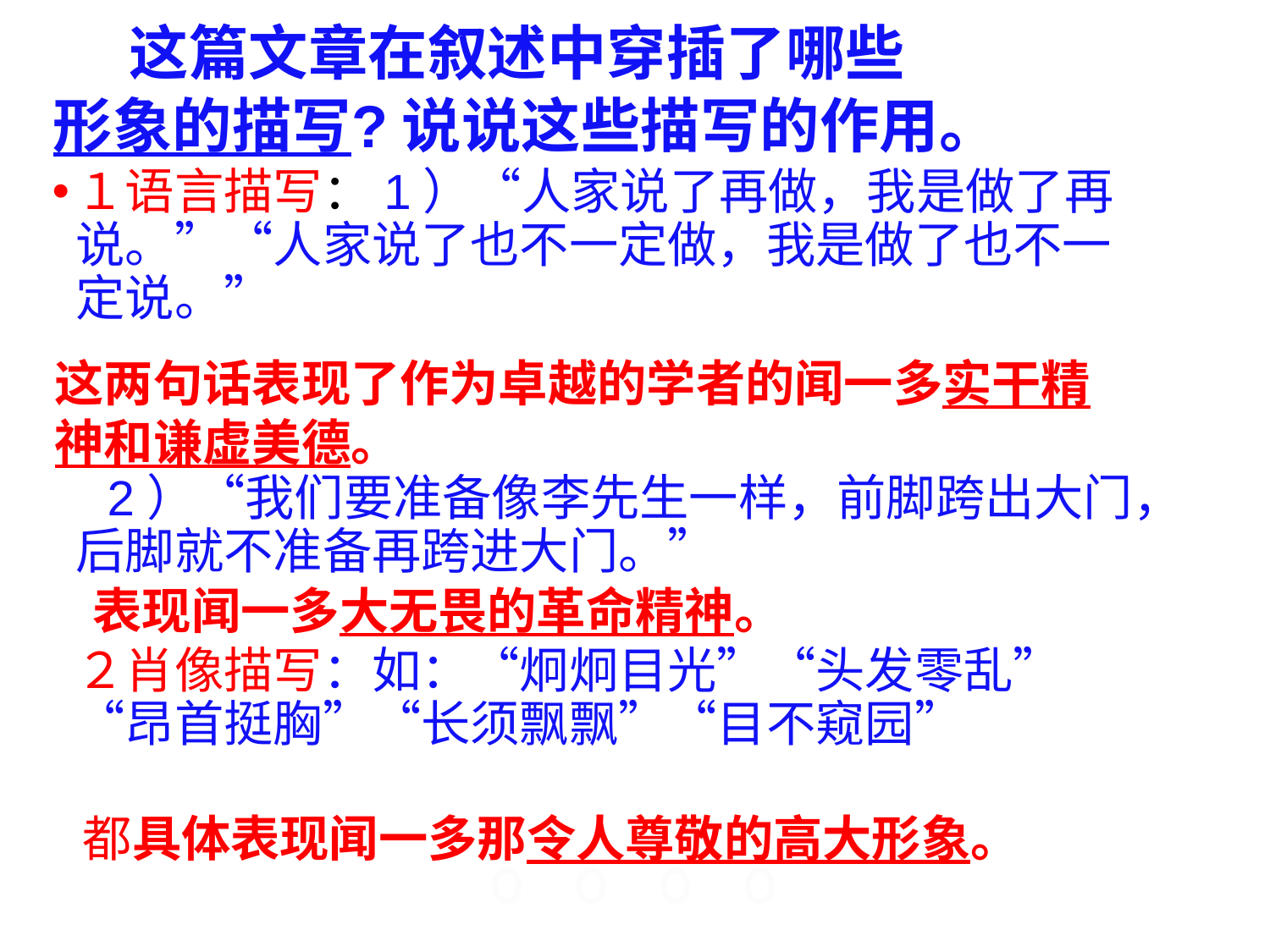

# 这篇文章在叙述中穿插了哪些形象的描写?说说这些描写的作用。
１语言描写：1）“人家说了再做，我是做了再说。”“人家说了也不一定做，我是做了也不一定说。”

    2）“我们要准备像李先生一样，前脚跨出大门，后脚就不准备再跨进大门。”
２肖像描写：如：“炯炯目光”“头发零乱”“昂首挺胸”“长须飘飘”“目不窥园”
这两句话表现了作为卓越的学者的闻一多实干精神和谦虚美德。
表现闻一多大无畏的革命精神。

都具体表现闻一多那令人尊敬的高大形象。